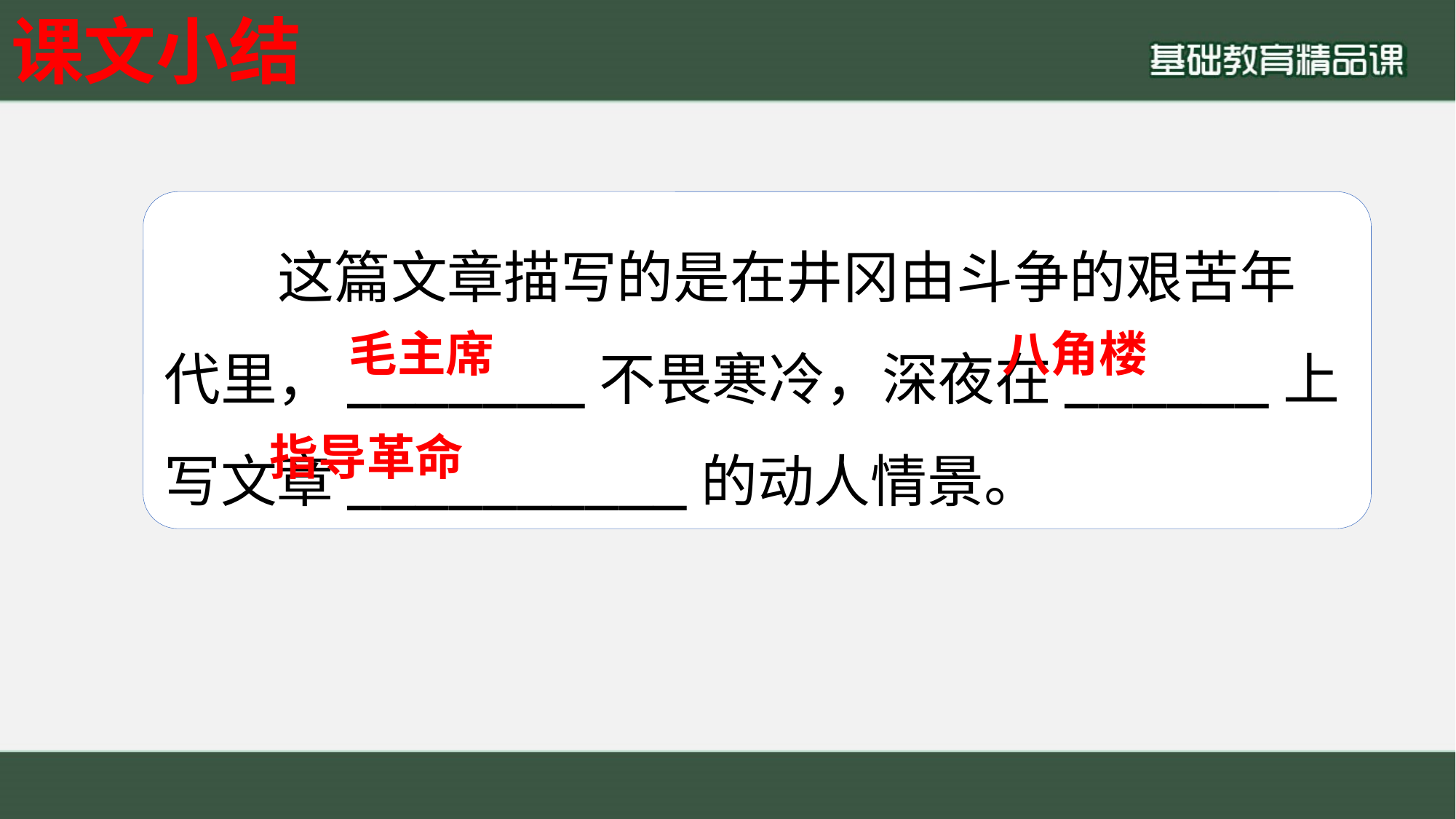

课文小结
这篇文章描写的是在井冈由斗争的艰苦年代里，_______不畏寒冷，深夜在______上写文章__________的动人情景。
毛主席
八角楼
指导革命